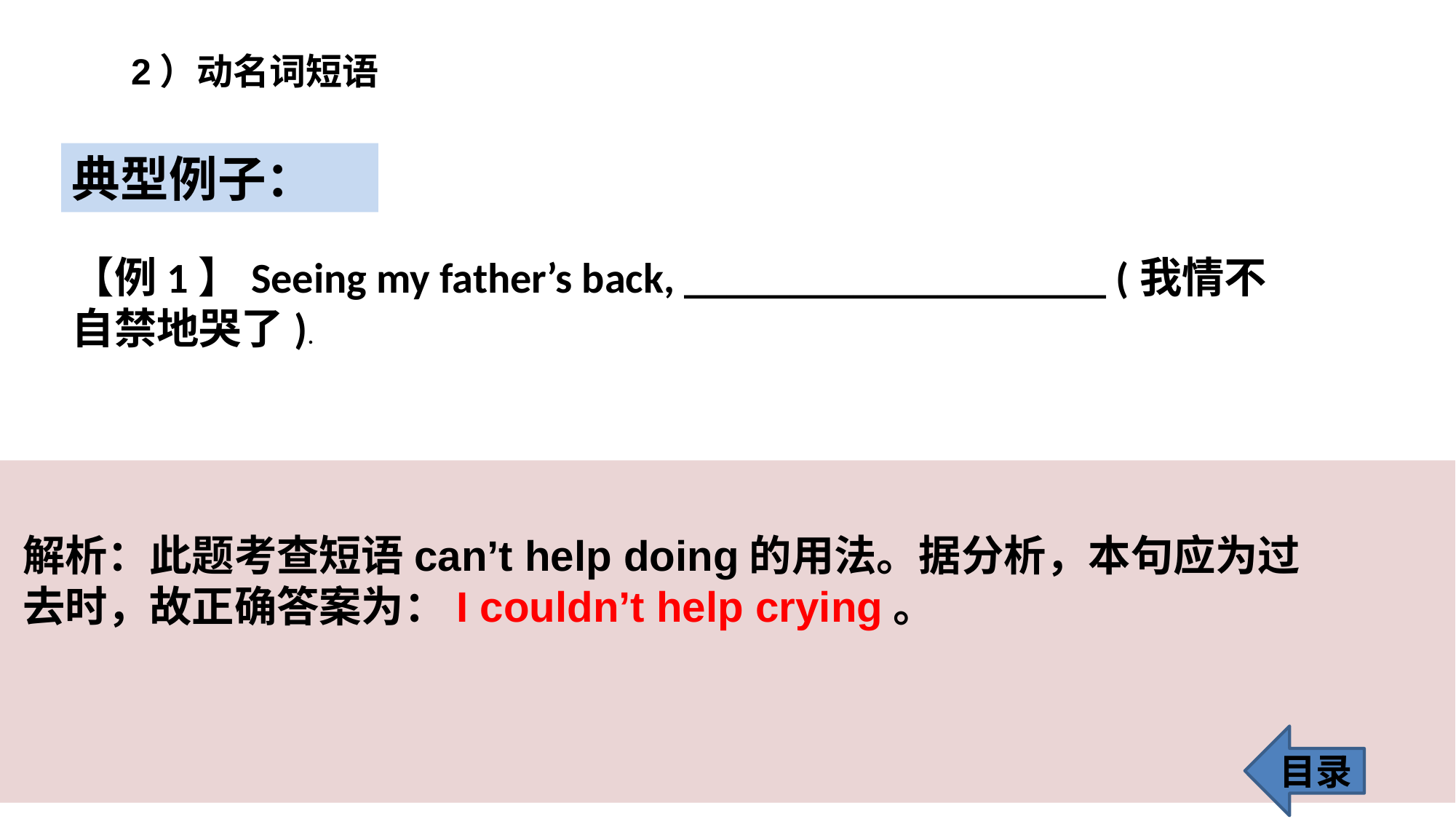

2）动名词短语

典型例子：
【例1】Seeing my father’s back, ____________________ (我情不自禁地哭了).

解析：此题考查短语can’t help doing的用法。据分析，本句应为过去时，故正确答案为：I couldn’t help crying。
目录
15